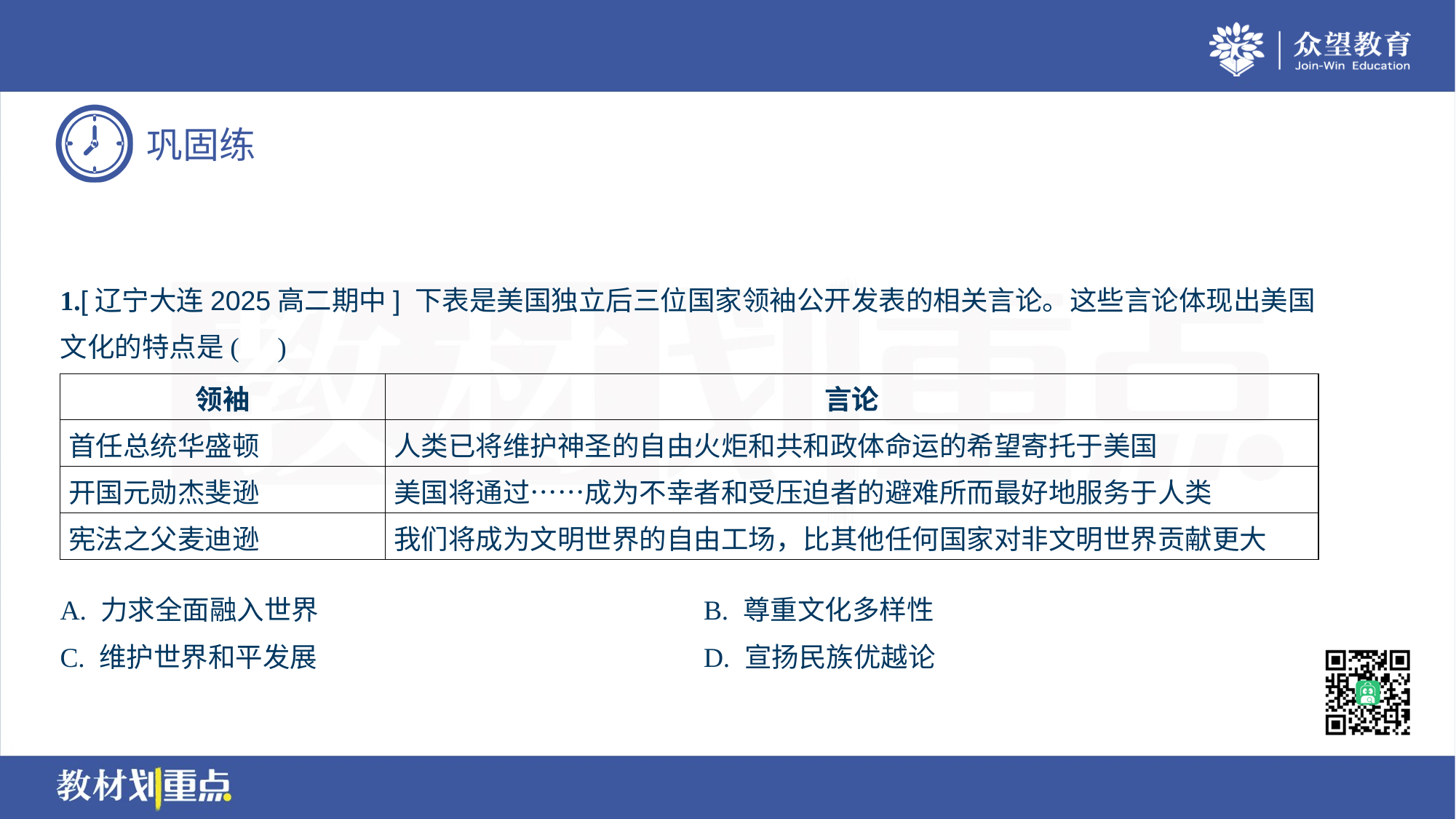

1.[辽宁大连2025高二期中] 下表是美国独立后三位国家领袖公开发表的相关言论。这些言论体现出美国
文化的特点是(     )
| 领袖 | 言论 |
| --- | --- |
| 首任总统华盛顿 | 人类已将维护神圣的自由火炬和共和政体命运的希望寄托于美国 |
| 开国元勋杰斐逊 | 美国将通过……成为不幸者和受压迫者的避难所而最好地服务于人类 |
| 宪法之父麦迪逊 | 我们将成为文明世界的自由工场，比其他任何国家对非文明世界贡献更大 |
A. 力求全面融入世界	B. 尊重文化多样性
C. 维护世界和平发展	D. 宣扬民族优越论